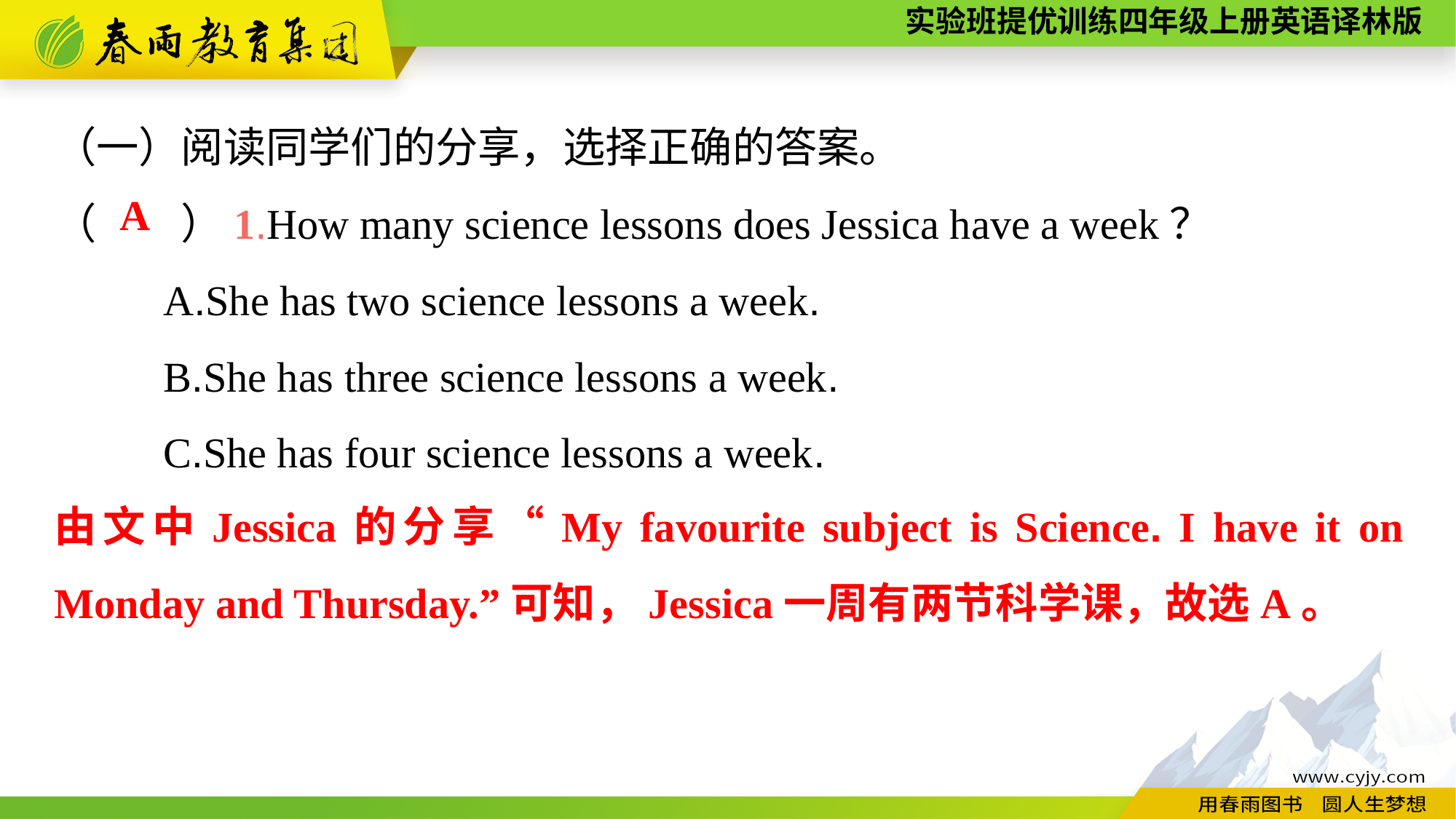

（一）阅读同学们的分享，选择正确的答案。
（　　）1.How many science lessons does Jessica have a week？
	A.She has two science lessons a week.
	B.She has three science lessons a week.
	C.She has four science lessons a week.
A
由文中Jessica的分享“My favourite subject is Science. I have it on Monday and Thursday.”可知，Jessica一周有两节科学课，故选A。